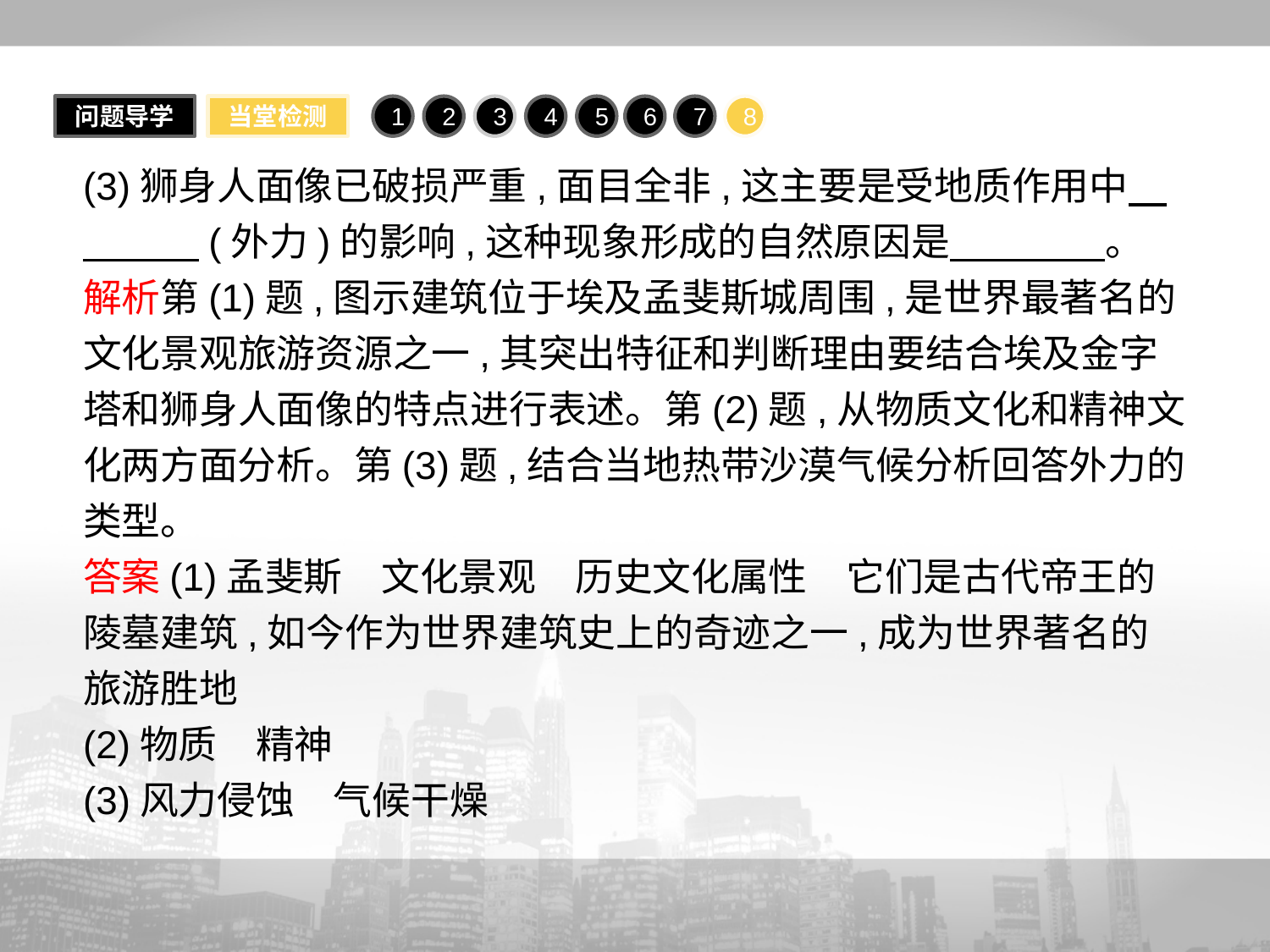

问题导学
当堂检测
1
2
3
4
5
6
7
8
(3)狮身人面像已破损严重,面目全非,这主要是受地质作用中　　　　(外力)的影响,这种现象形成的自然原因是　　　　。
解析第(1)题,图示建筑位于埃及孟斐斯城周围,是世界最著名的文化景观旅游资源之一,其突出特征和判断理由要结合埃及金字塔和狮身人面像的特点进行表述。第(2)题,从物质文化和精神文化两方面分析。第(3)题,结合当地热带沙漠气候分析回答外力的类型。
答案(1)孟斐斯　文化景观　历史文化属性　它们是古代帝王的陵墓建筑,如今作为世界建筑史上的奇迹之一,成为世界著名的旅游胜地
(2)物质　精神
(3)风力侵蚀　气候干燥